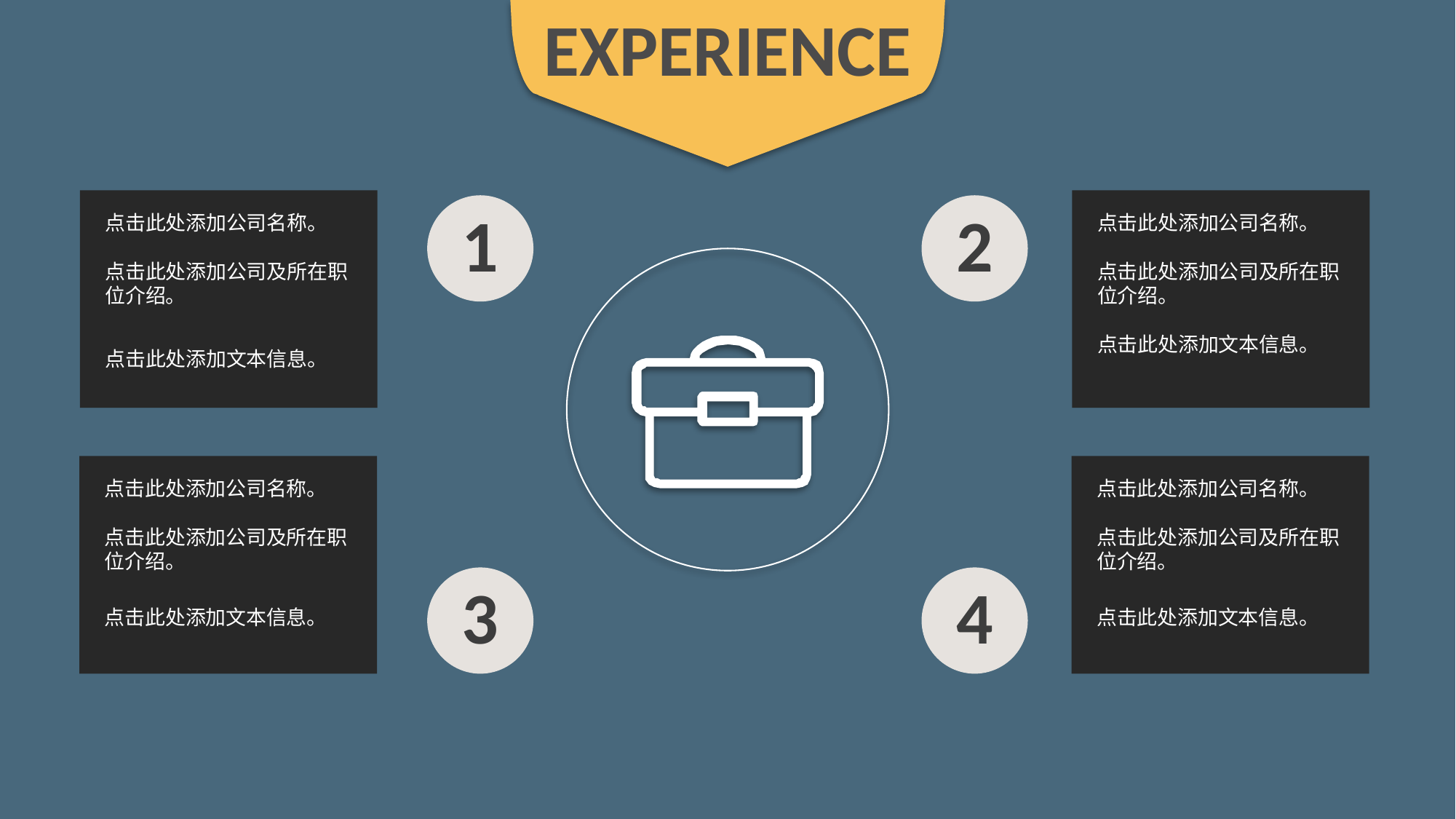

EXPERIENCE

点击此处添加公司名称。

点击此处添加公司及所在职位介绍。

点击此处添加文本信息。

点击此处添加公司名称。

点击此处添加公司及所在职位介绍。

点击此处添加文本信息。
1
2

点击此处添加公司名称。

点击此处添加公司及所在职位介绍。

点击此处添加文本信息。

点击此处添加公司名称。

点击此处添加公司及所在职位介绍。

点击此处添加文本信息。
3
4